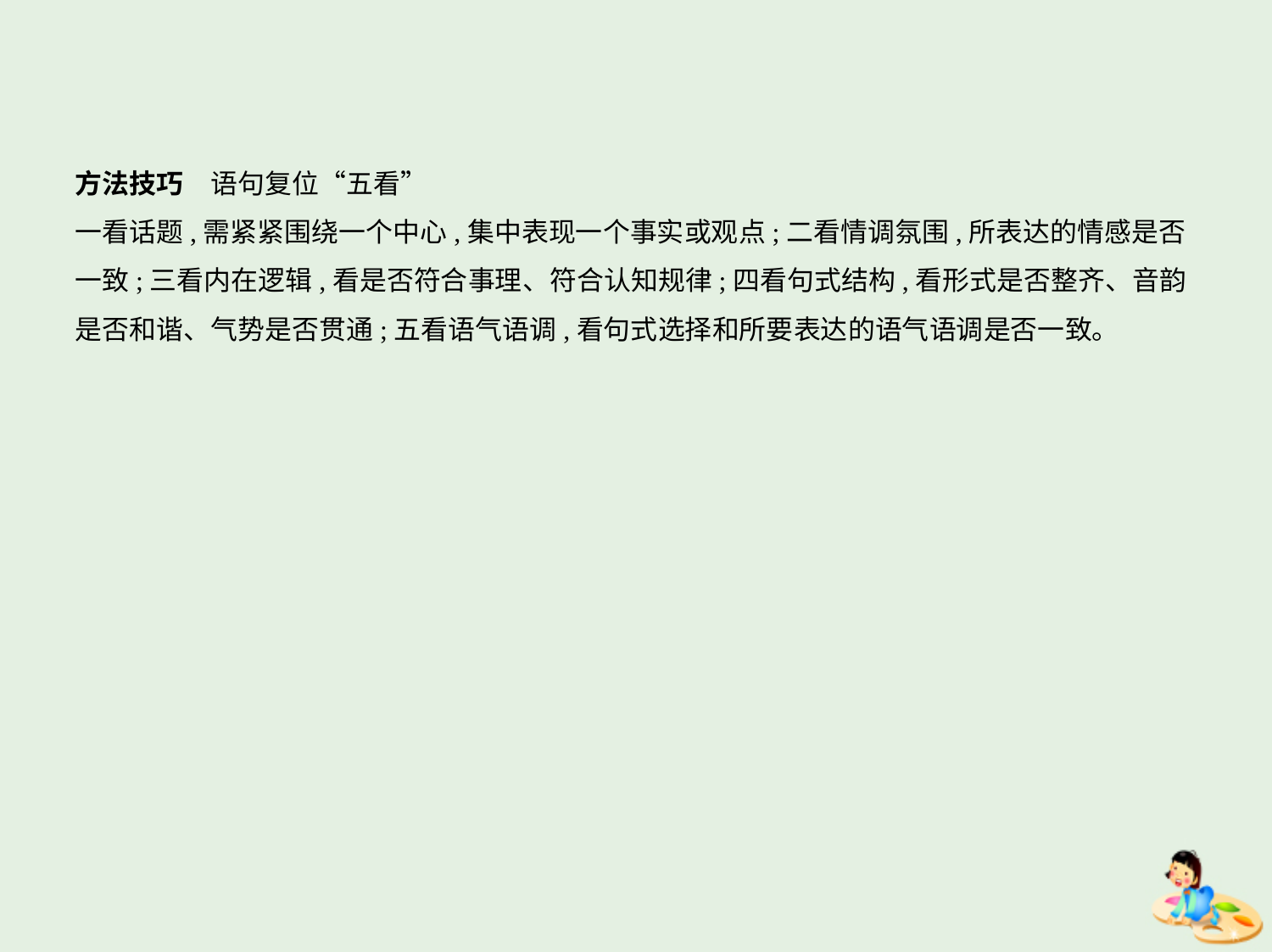

方法技巧　语句复位“五看”
一看话题,需紧紧围绕一个中心,集中表现一个事实或观点;二看情调氛围,所表达的情感是否
一致;三看内在逻辑,看是否符合事理、符合认知规律;四看句式结构,看形式是否整齐、音韵
是否和谐、气势是否贯通;五看语气语调,看句式选择和所要表达的语气语调是否一致。